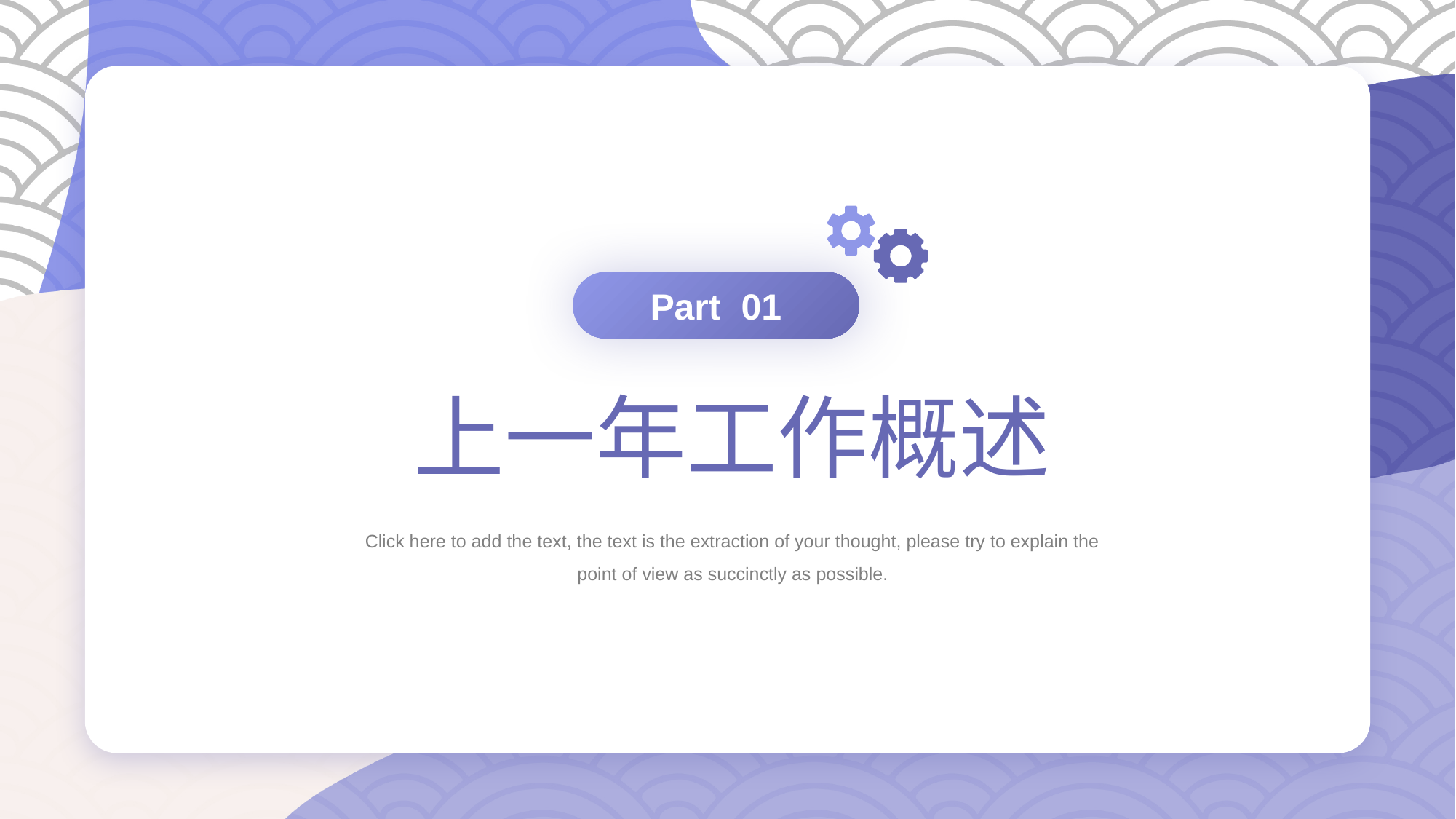

Part  01
上一年工作概述
Click here to add the text, the text is the extraction of your thought, please try to explain the point of view as succinctly as possible.